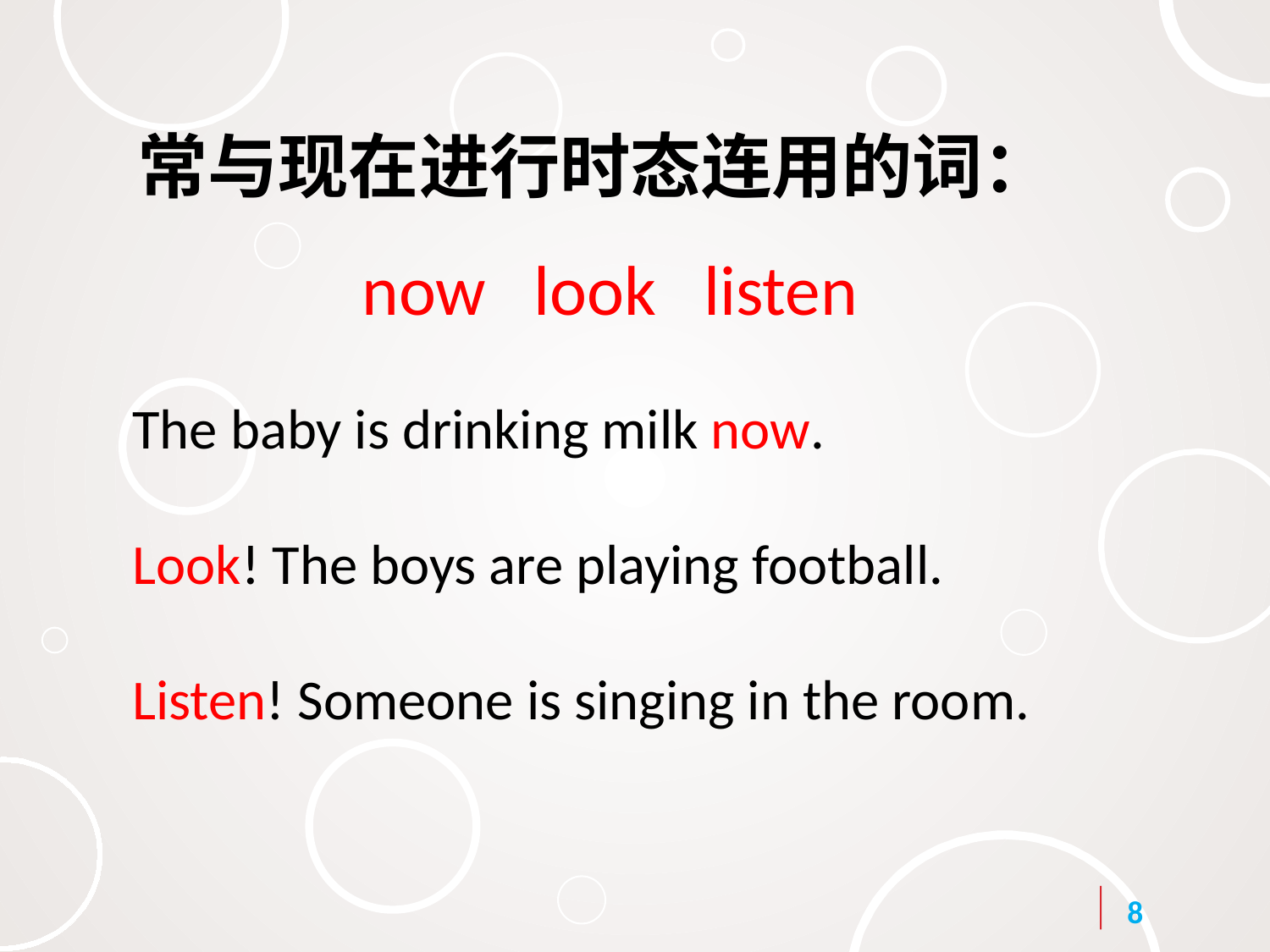

常与现在进行时态连用的词：

now   look   listen
The baby is drinking milk now.

Look! The boys are playing football.

Listen! Someone is singing in the room.
8